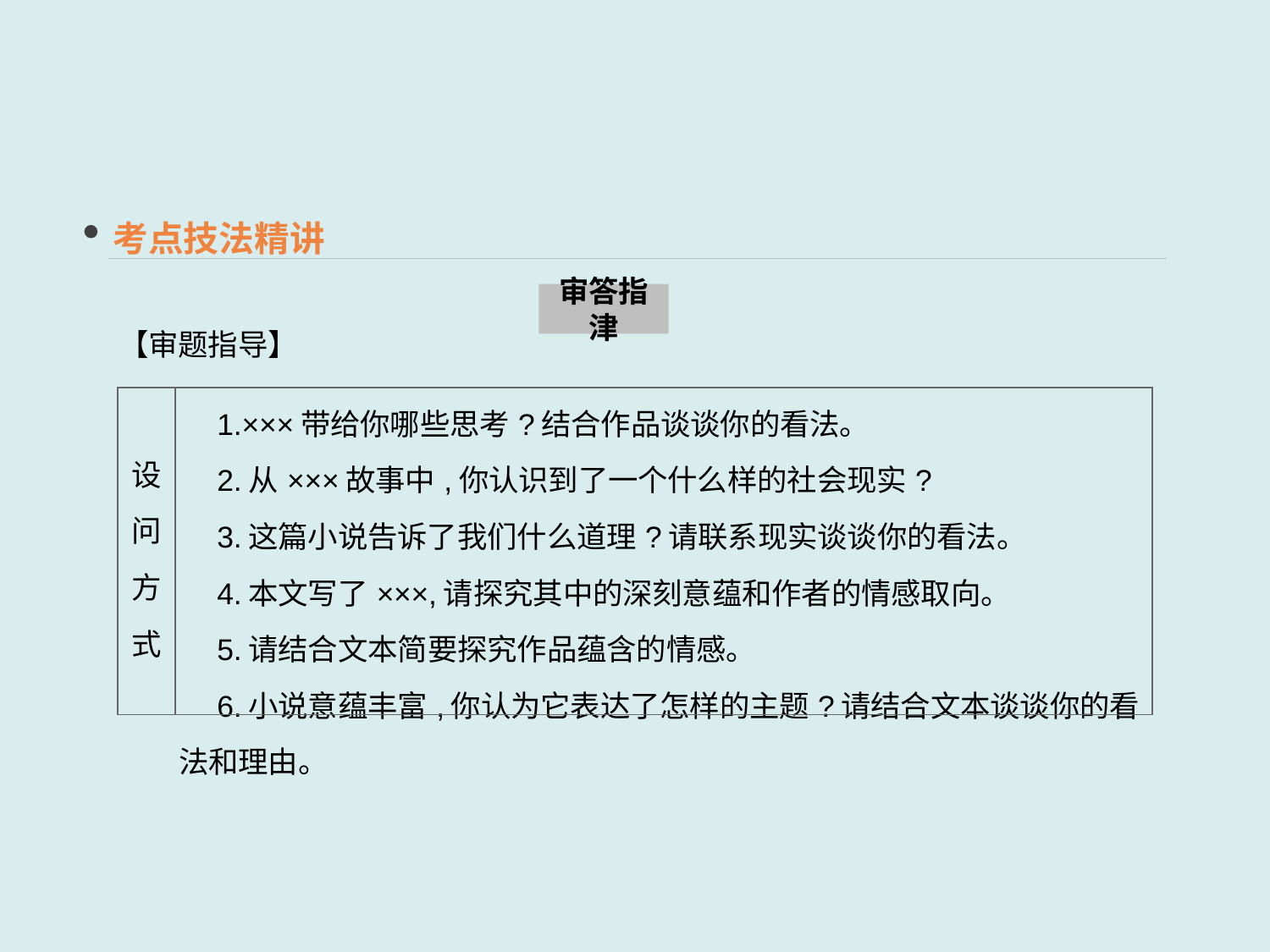

考点技法精讲

审答指津
【审题指导】
| 设问 方式 | 1.×××带给你哪些思考?结合作品谈谈你的看法。 　2.从×××故事中,你认识到了一个什么样的社会现实? 　3.这篇小说告诉了我们什么道理?请联系现实谈谈你的看法。 　4.本文写了×××,请探究其中的深刻意蕴和作者的情感取向。 　5.请结合文本简要探究作品蕴含的情感。 　6.小说意蕴丰富,你认为它表达了怎样的主题?请结合文本谈谈你的看法和理由。 |
| --- | --- |